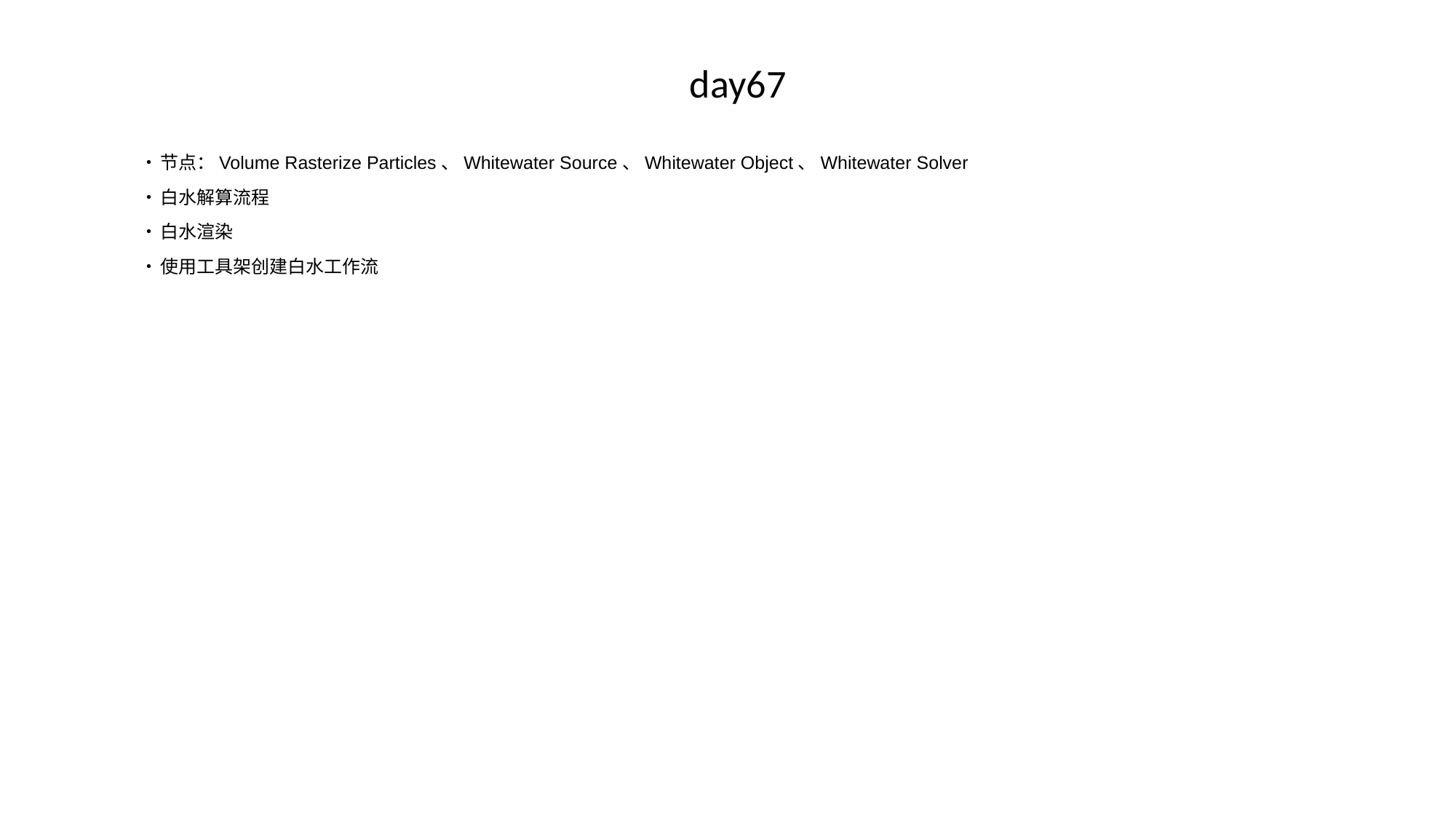

# day67
•	节点：Volume Rasterize Particles、Whitewater Source、Whitewater Object、Whitewater Solver
•	白水解算流程
•	白水渲染
•	使用工具架创建白水工作流